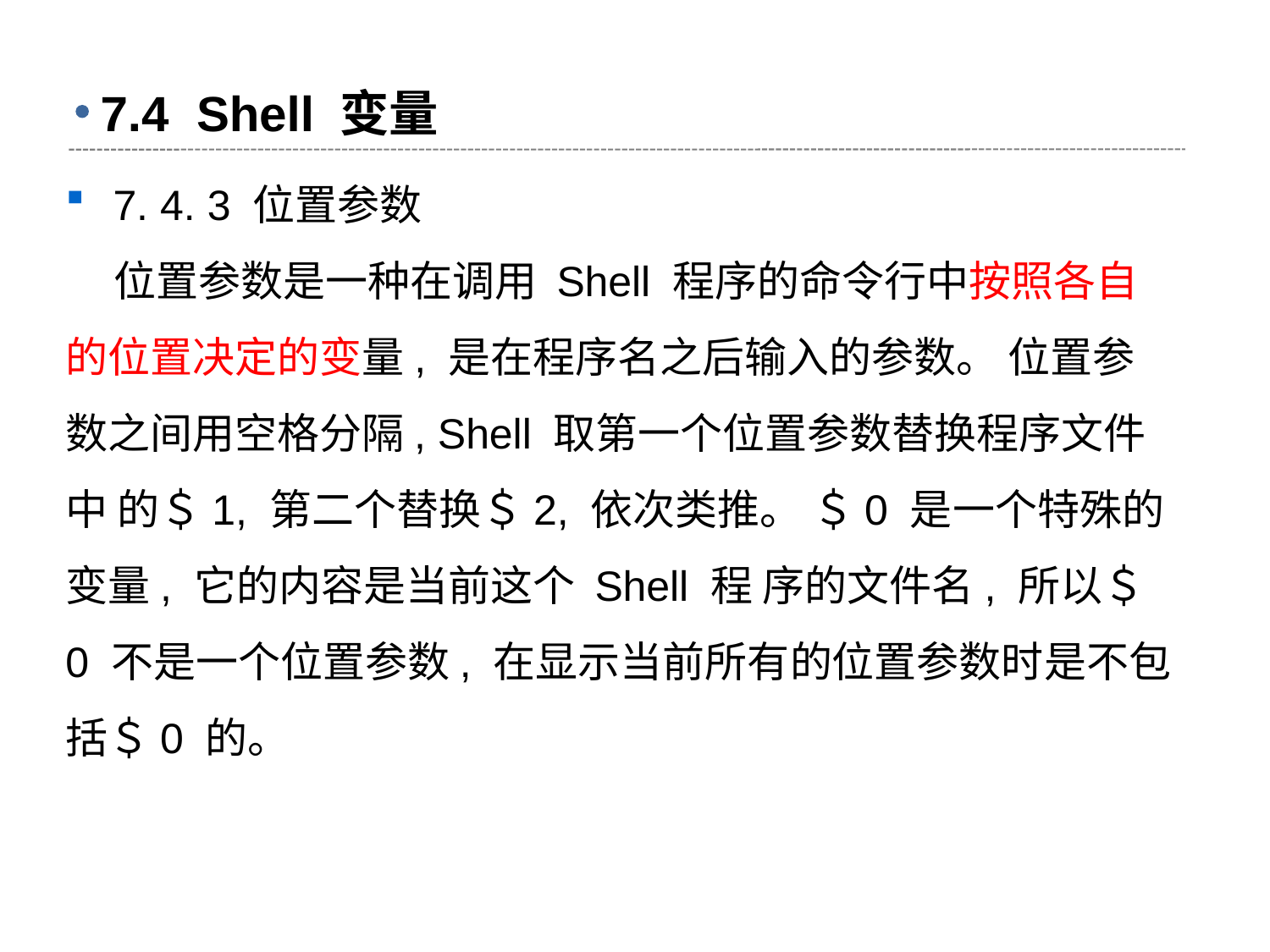

# 7.4  Shell 变量

7. 4. 3 位置参数
    位置参数是一种在调用 Shell 程序的命令行中按照各自的位置决定的变量, 是在程序名之后输入的参数。 位置参数之间用空格分隔, Shell 取第一个位置参数替换程序文件中 的＄1, 第二个替换＄2, 依次类推。 ＄0 是一个特殊的变量, 它的内容是当前这个 Shell 程 序的文件名, 所以＄0 不是一个位置参数, 在显示当前所有的位置参数时是不包括＄0 的。